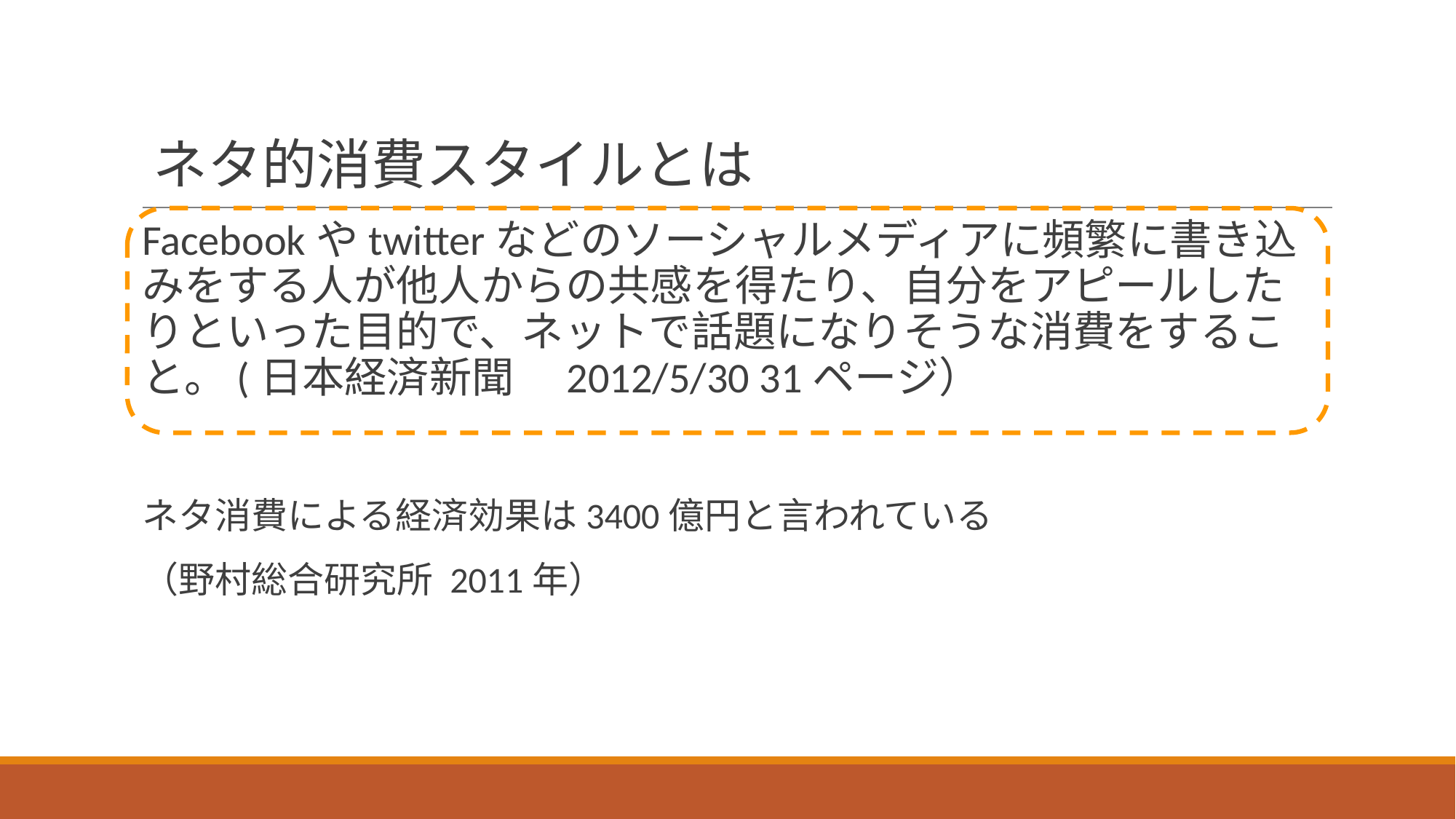

# ネタ的消費スタイルとは
Facebookやtwitterなどのソーシャルメディアに頻繁に書き込みをする人が他人からの共感を得たり、自分をアピールしたりといった目的で、ネットで話題になりそうな消費をすること。(日本経済新聞　2012/5/30 31ページ）

ネタ消費による経済効果は3400億円と言われている
（野村総合研究所 2011年）